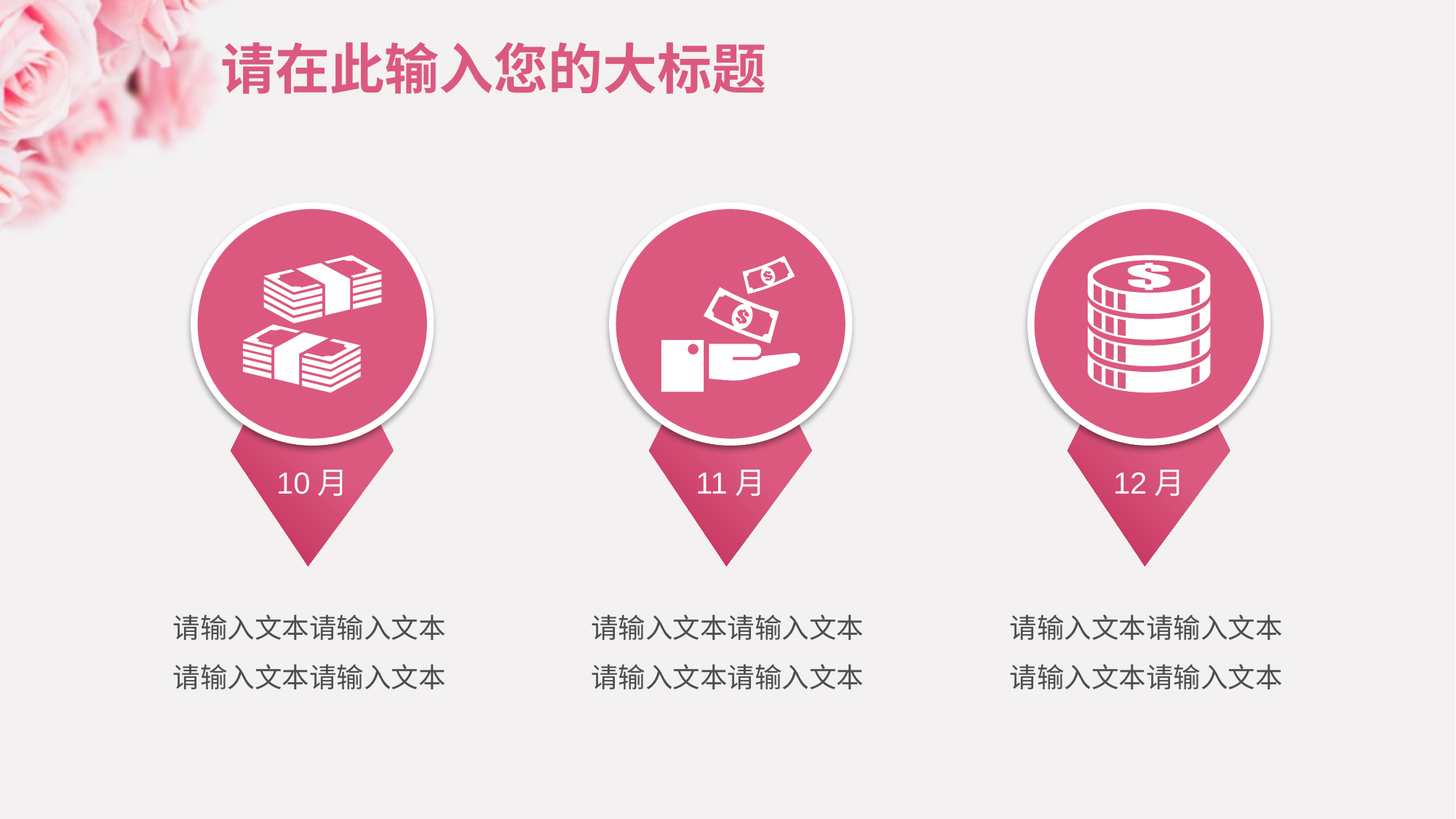

# 请在此输入您的大标题

10月
11月
12月
请输入文本请输入文本请输入文本请输入文本
请输入文本请输入文本请输入文本请输入文本
请输入文本请输入文本请输入文本请输入文本